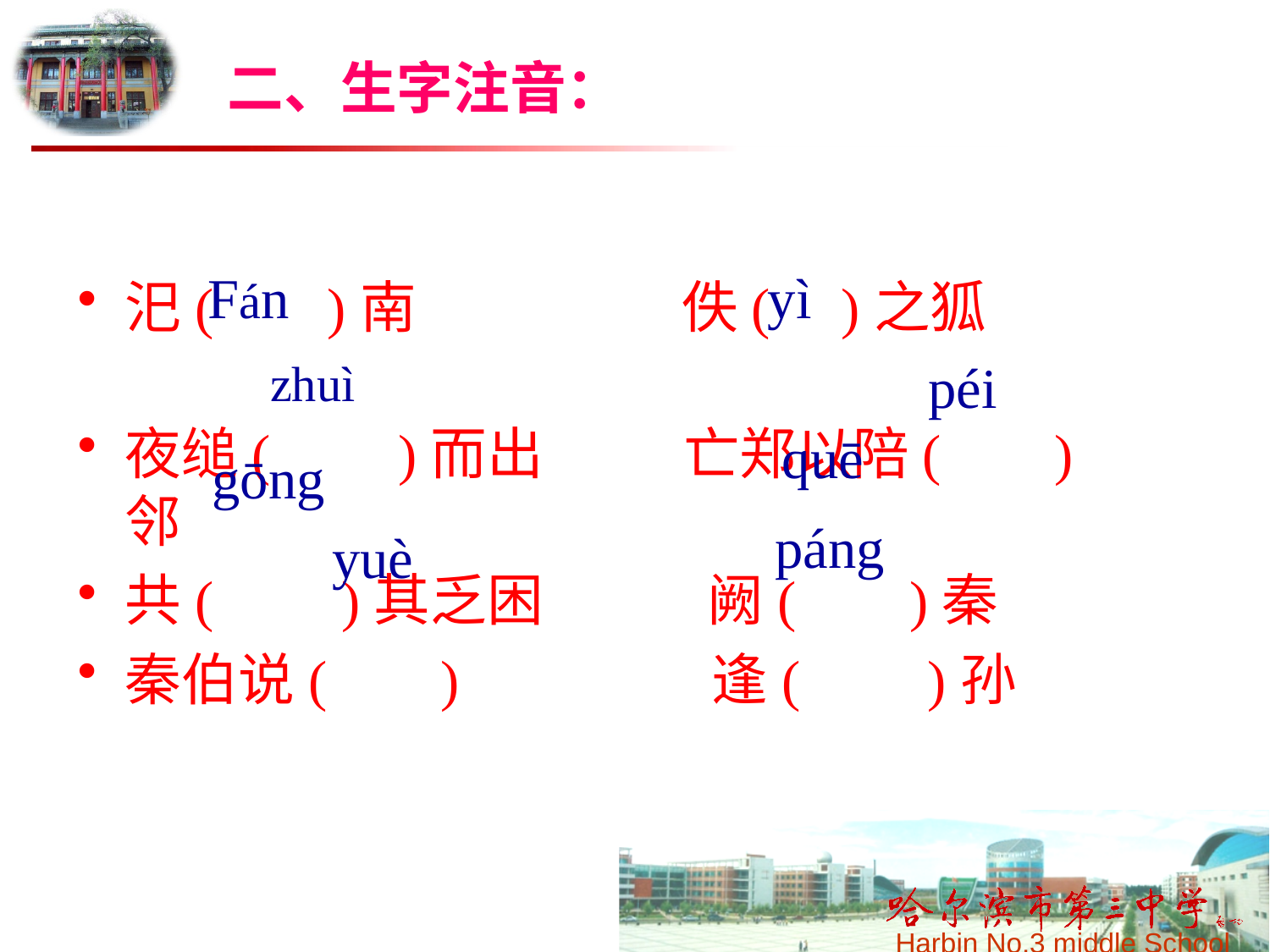

二、生字注音：

汜(        )南　　            佚(     )之狐
夜缒(         )而出           亡郑以陪(        )邻
共(         )其乏困　　    阙(        )秦
秦伯说(        )　　　　 逢(         )孙
Fán
yì
 zhuì
péi
quē
gōng
páng
yuè